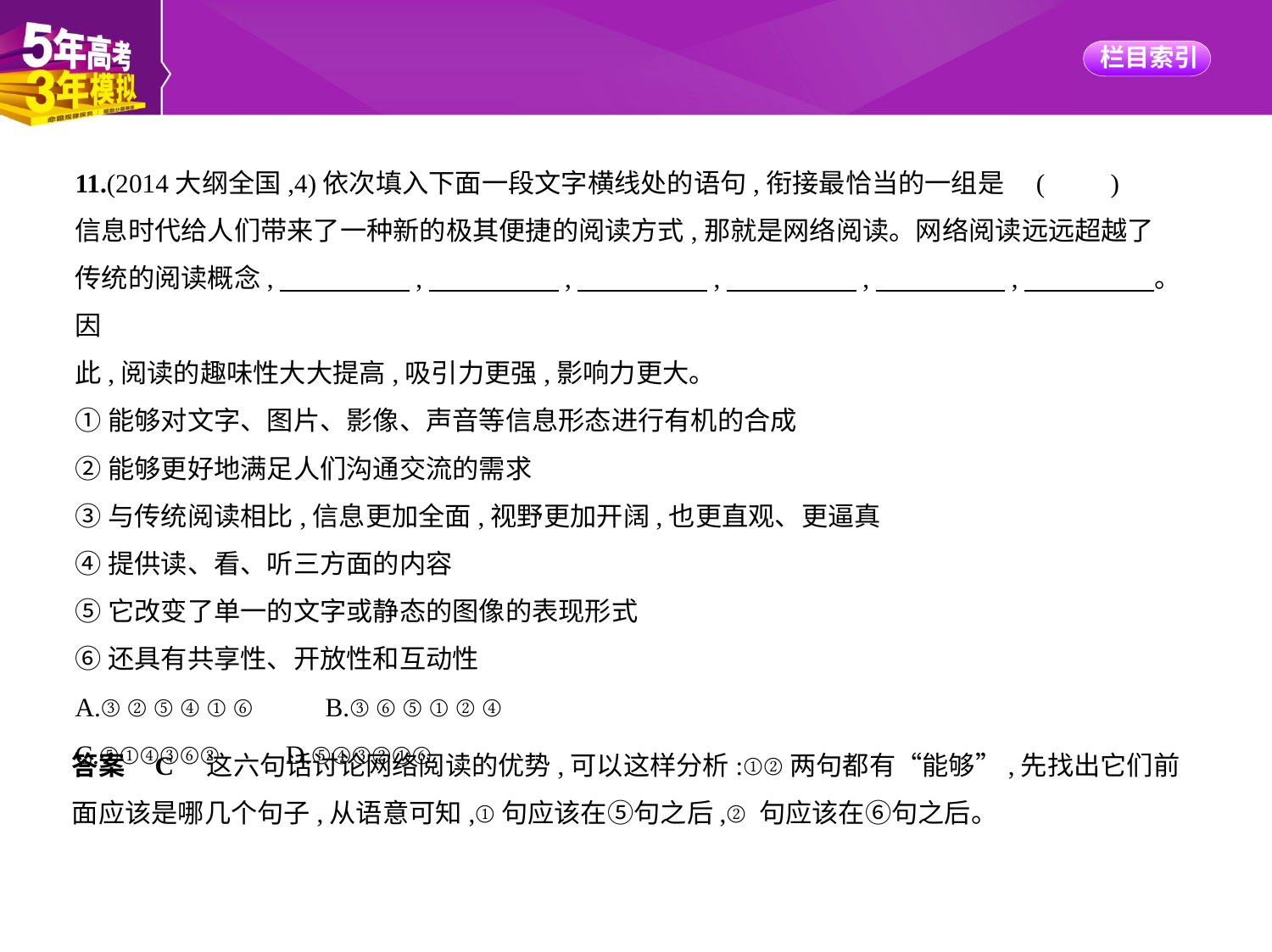

11.(2014大纲全国,4)依次填入下面一段文字横线处的语句,衔接最恰当的一组是 (　　)
信息时代给人们带来了一种新的极其便捷的阅读方式,那就是网络阅读。网络阅读远远超越了
传统的阅读概念,　　　　    ,　　　　    ,　　　　    ,　　　　    ,　　　　    ,　　　　    。因
此,阅读的趣味性大大提高,吸引力更强,影响力更大。
①能够对文字、图片、影像、声音等信息形态进行有机的合成
②能够更好地满足人们沟通交流的需求
③与传统阅读相比,信息更加全面,视野更加开阔,也更直观、更逼真
④提供读、看、听三方面的内容
⑤它改变了单一的文字或静态的图像的表现形式
⑥还具有共享性、开放性和互动性
A.③②⑤④①⑥　　B.③⑥⑤①②④
C.⑤①④③⑥②　　D.⑤④③②①⑥
答案    C　这六句话讨论网络阅读的优势,可以这样分析:①②两句都有“能够”,先找出它们前
面应该是哪几个句子,从语意可知,①句应该在⑤句之后,②句应该在⑥句之后。